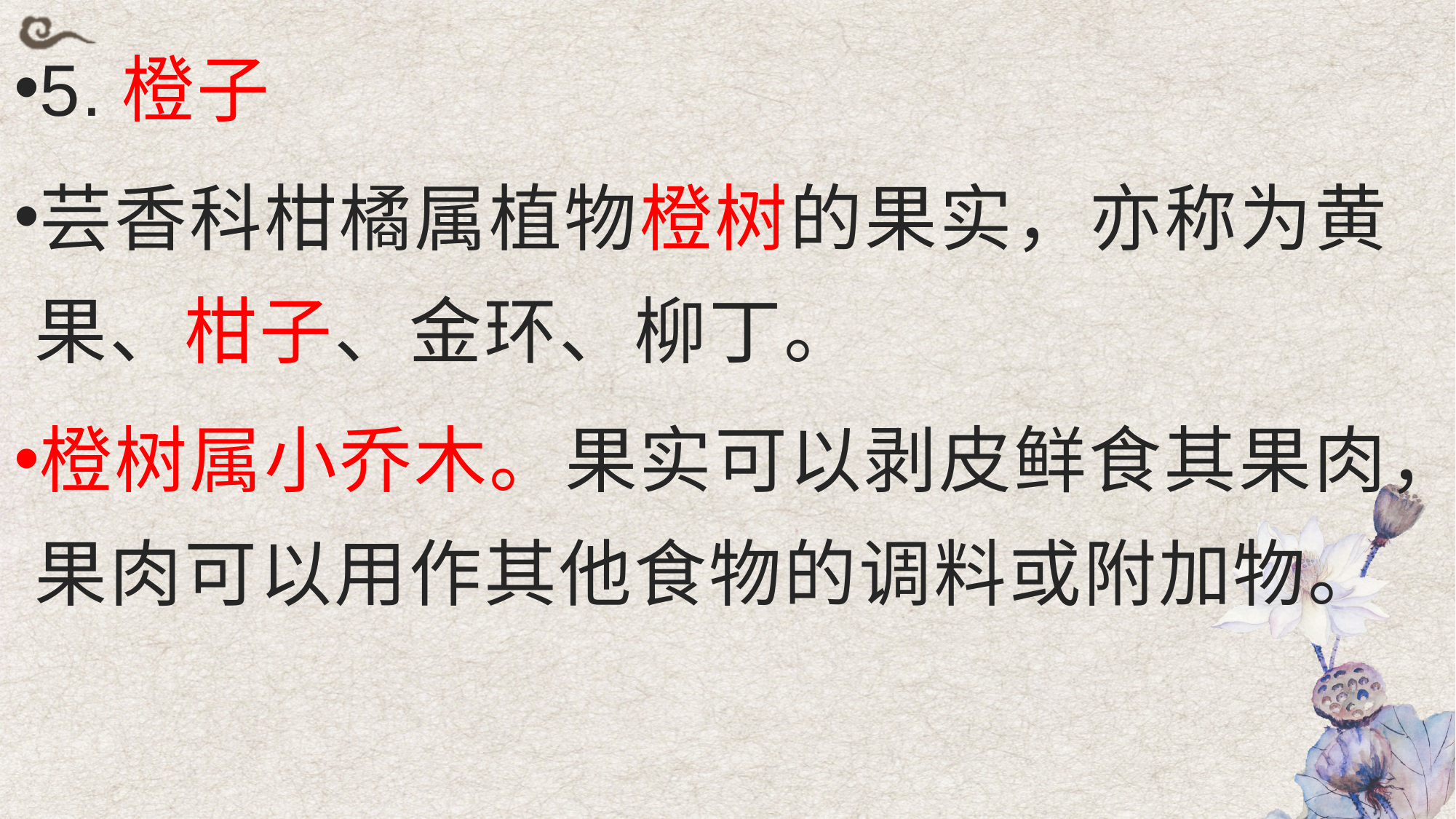

5.橙子
芸香科柑橘属植物橙树的果实，亦称为黄果、柑子、金环、柳丁。
橙树属小乔木。果实可以剥皮鲜食其果肉，果肉可以用作其他食物的调料或附加物。
#